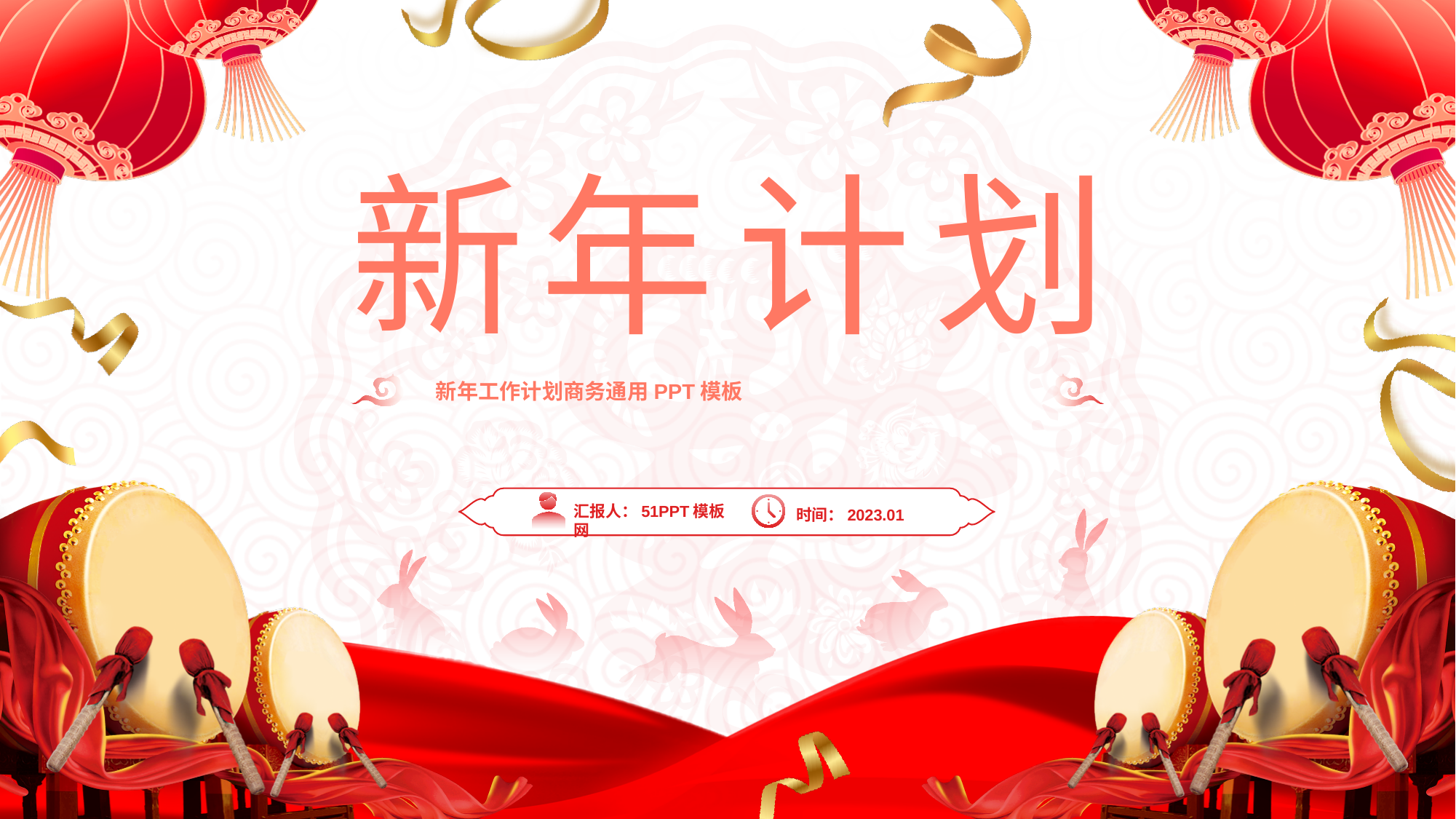

新
年
计
划
新年工作计划商务通用PPT模板

汇报人：51PPT模板网
时间：2023.01